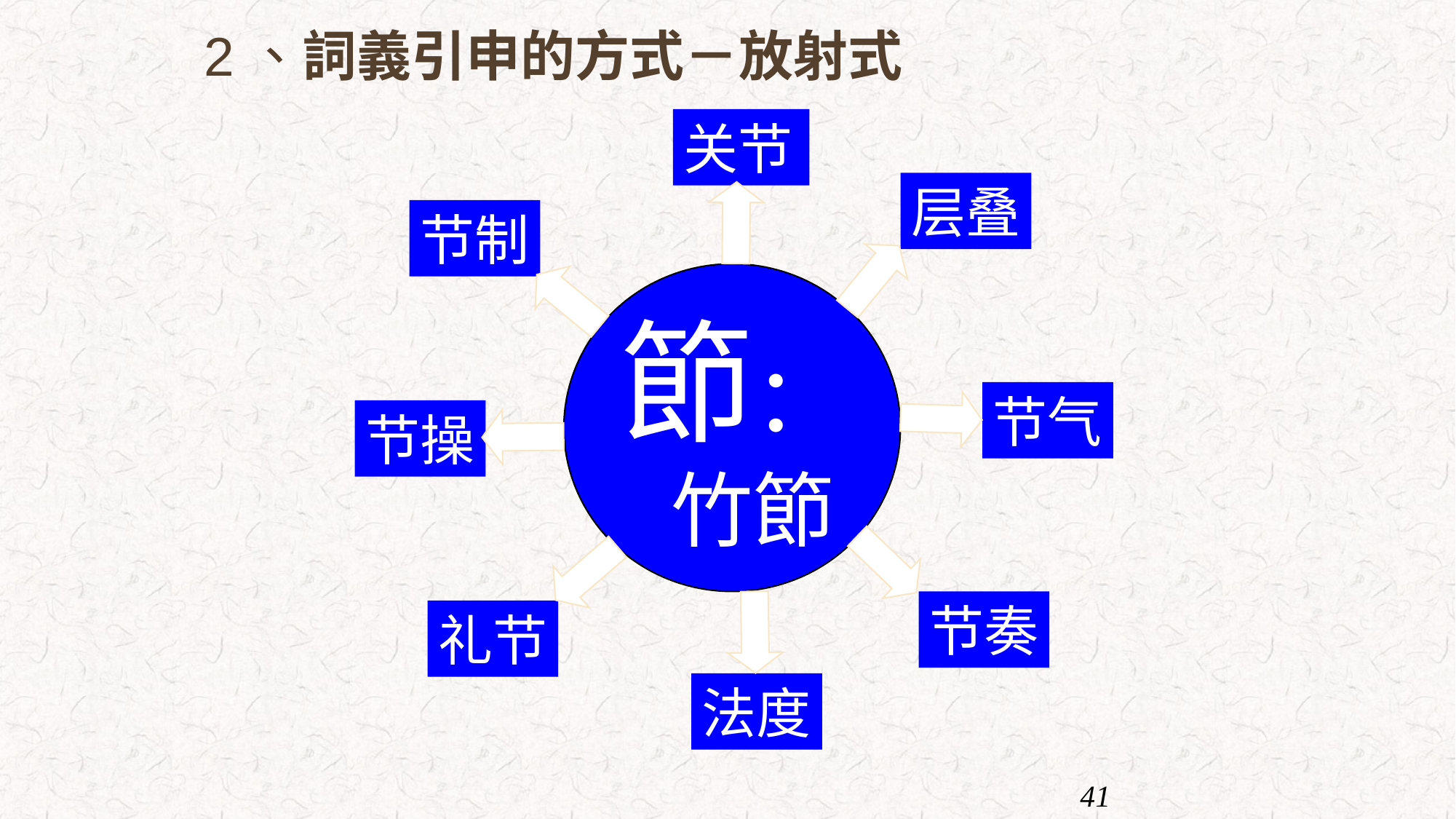

# 2、詞義引申的方式－放射式
关节
层叠

节制

節：
  竹節

节气

节操

节奏
礼节

法度
41